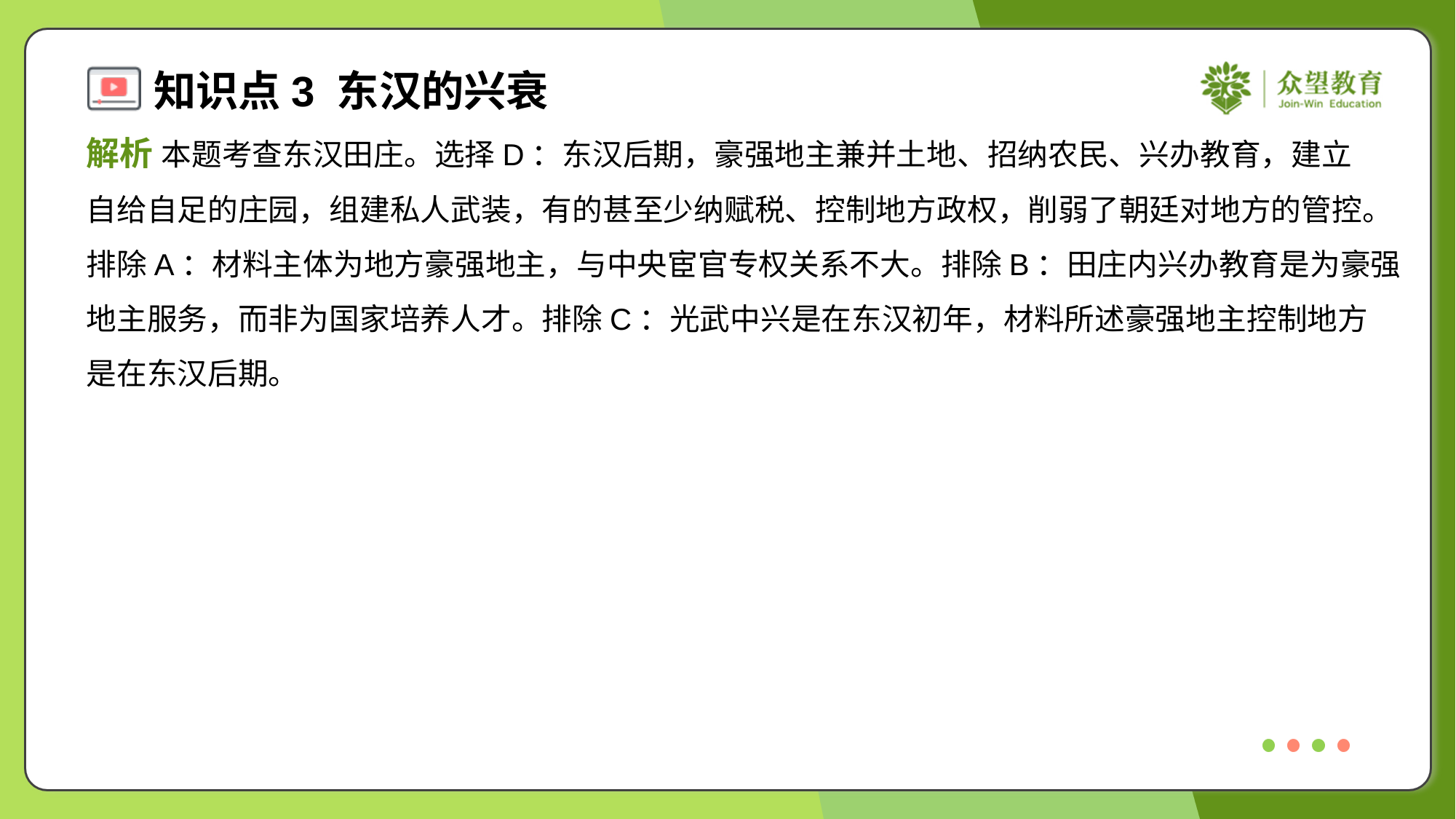

解析 本题考查东汉田庄。选择D：东汉后期，豪强地主兼并土地、招纳农民、兴办教育，建立
自给自足的庄园，组建私人武装，有的甚至少纳赋税、控制地方政权，削弱了朝廷对地方的管控。
排除A：材料主体为地方豪强地主，与中央宦官专权关系不大。排除B：田庄内兴办教育是为豪强
地主服务，而非为国家培养人才。排除C：光武中兴是在东汉初年，材料所述豪强地主控制地方
是在东汉后期。